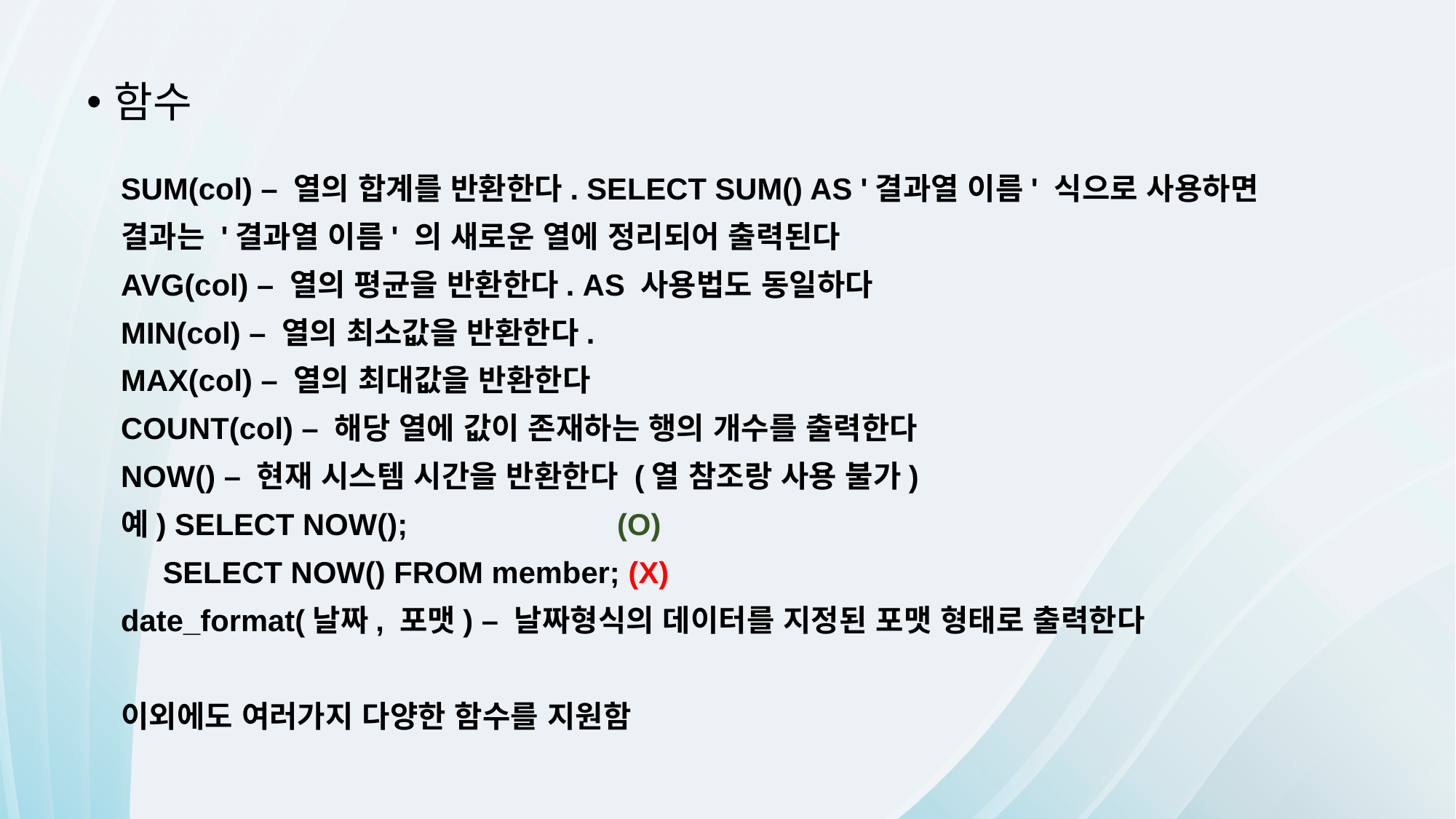

함수
SUM(col) – 열의 합계를 반환한다. SELECT SUM() AS '결과열 이름' 식으로 사용하면
결과는 '결과열 이름' 의 새로운 열에 정리되어 출력된다
AVG(col) – 열의 평균을 반환한다. AS 사용법도 동일하다
MIN(col) – 열의 최소값을 반환한다.
MAX(col) – 열의 최대값을 반환한다
COUNT(col) – 해당 열에 값이 존재하는 행의 개수를 출력한다
NOW() – 현재 시스템 시간을 반환한다 (열 참조랑 사용 불가)
예) SELECT NOW();                         (O)
     SELECT NOW() FROM member; (X)
date_format(날짜, 포맷) – 날짜형식의 데이터를 지정된 포맷 형태로 출력한다

이외에도 여러가지 다양한 함수를 지원함